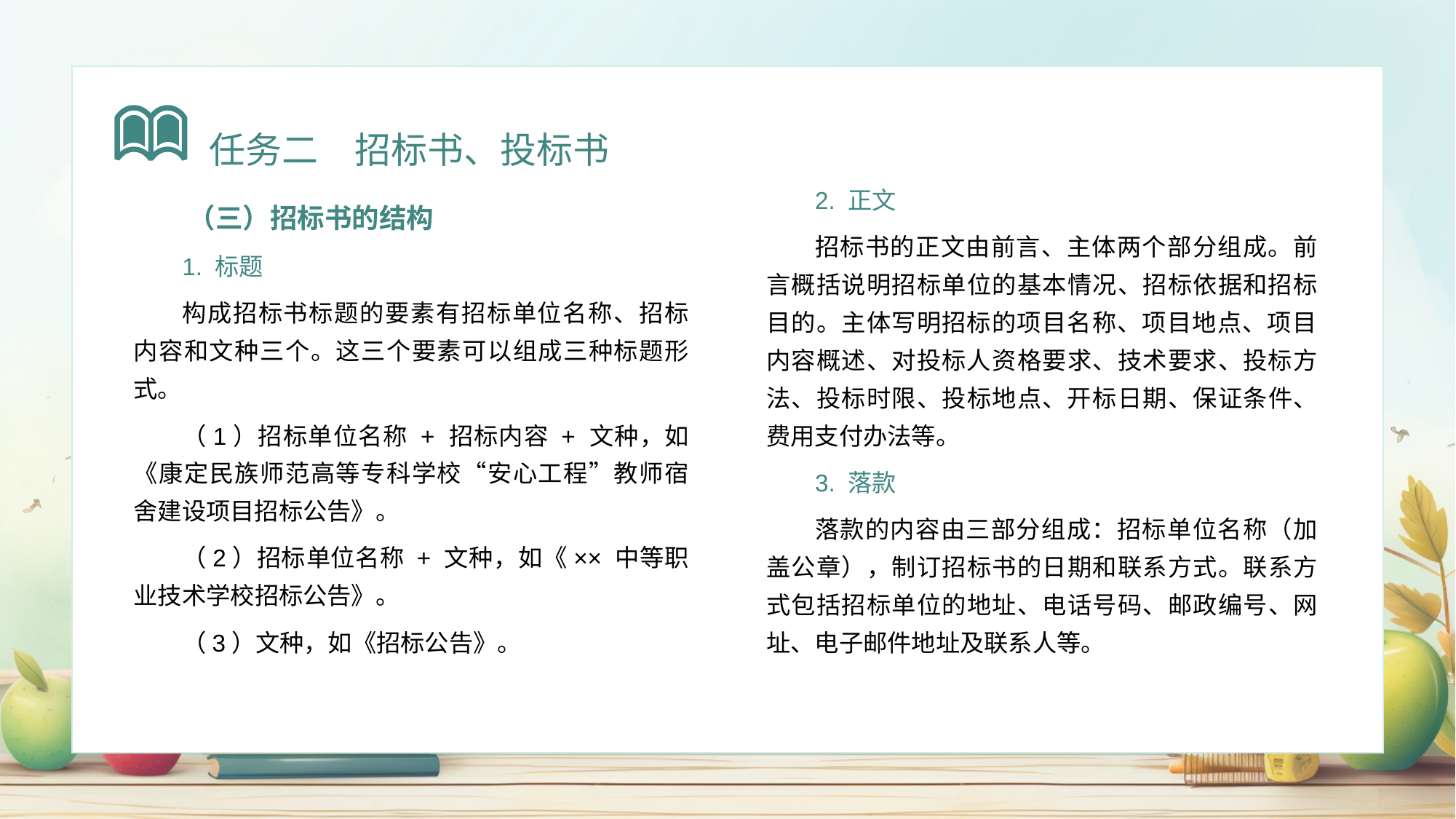

任务二　招标书、投标书

2. 正文
招标书的正文由前言、主体两个部分组成。前言概括说明招标单位的基本情况、招标依据和招标目的。主体写明招标的项目名称、项目地点、项目内容概述、对投标人资格要求、技术要求、投标方法、投标时限、投标地点、开标日期、保证条件、费用支付办法等。
3. 落款
落款的内容由三部分组成：招标单位名称（加盖公章），制订招标书的日期和联系方式。联系方式包括招标单位的地址、电话号码、邮政编号、网址、电子邮件地址及联系人等。
（三）招标书的结构
1. 标题
构成招标书标题的要素有招标单位名称、招标内容和文种三个。这三个要素可以组成三种标题形式。
（1）招标单位名称 + 招标内容 + 文种，如《康定民族师范高等专科学校“安心工程”教师宿舍建设项目招标公告》。
（2）招标单位名称 + 文种，如《×× 中等职业技术学校招标公告》。
（3）文种，如《招标公告》。